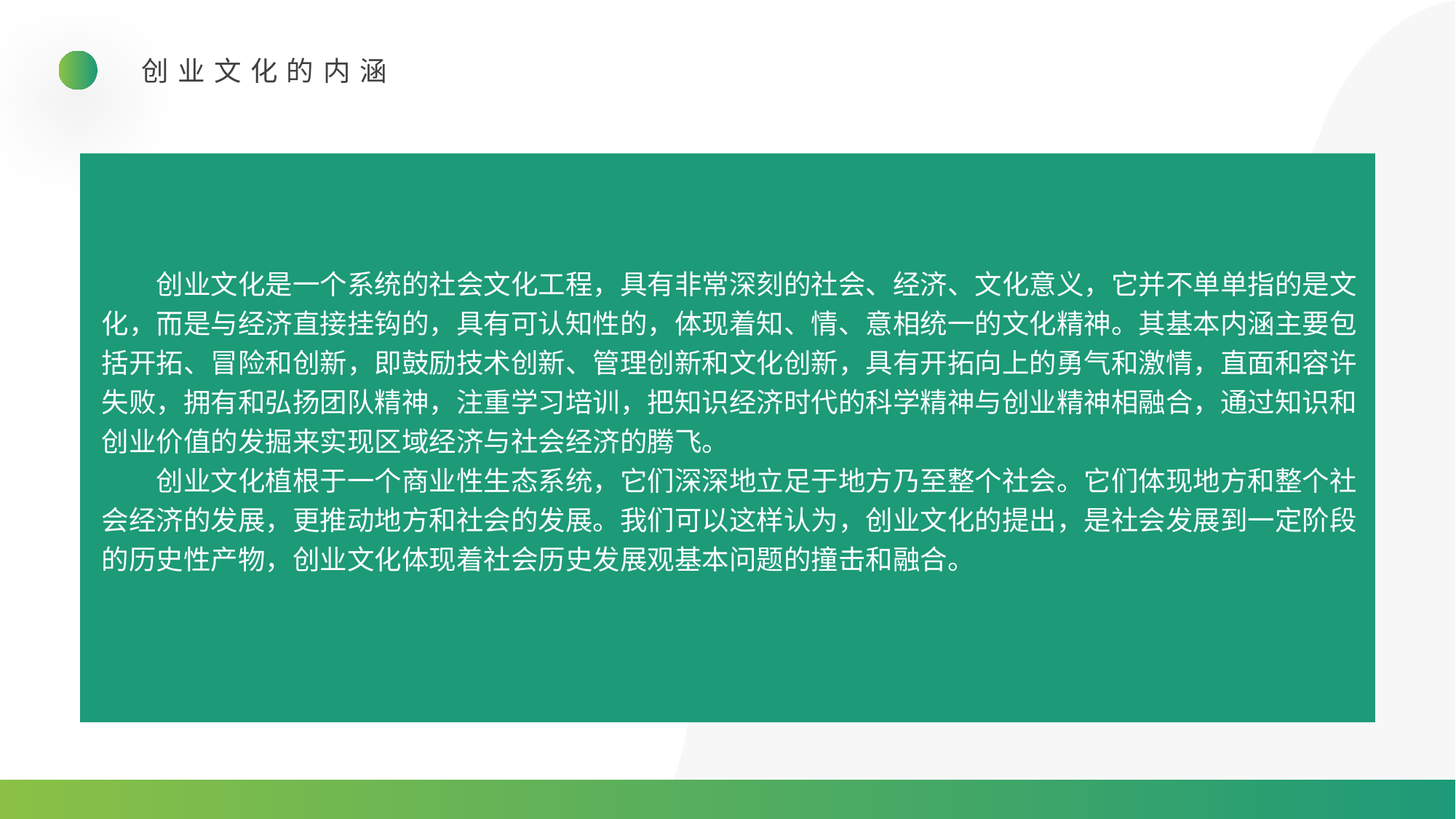

创业文化的内涵
创业文化是一个系统的社会文化工程，具有非常深刻的社会、经济、文化意义，它并不单单指的是文化，而是与经济直接挂钩的，具有可认知性的，体现着知、情、意相统一的文化精神。其基本内涵主要包括开拓、冒险和创新，即鼓励技术创新、管理创新和文化创新，具有开拓向上的勇气和激情，直面和容许失败，拥有和弘扬团队精神，注重学习培训，把知识经济时代的科学精神与创业精神相融合，通过知识和创业价值的发掘来实现区域经济与社会经济的腾飞。
创业文化植根于一个商业性生态系统，它们深深地立足于地方乃至整个社会。它们体现地方和整个社会经济的发展，更推动地方和社会的发展。我们可以这样认为，创业文化的提出，是社会发展到一定阶段的历史性产物，创业文化体现着社会历史发展观基本问题的撞击和融合。